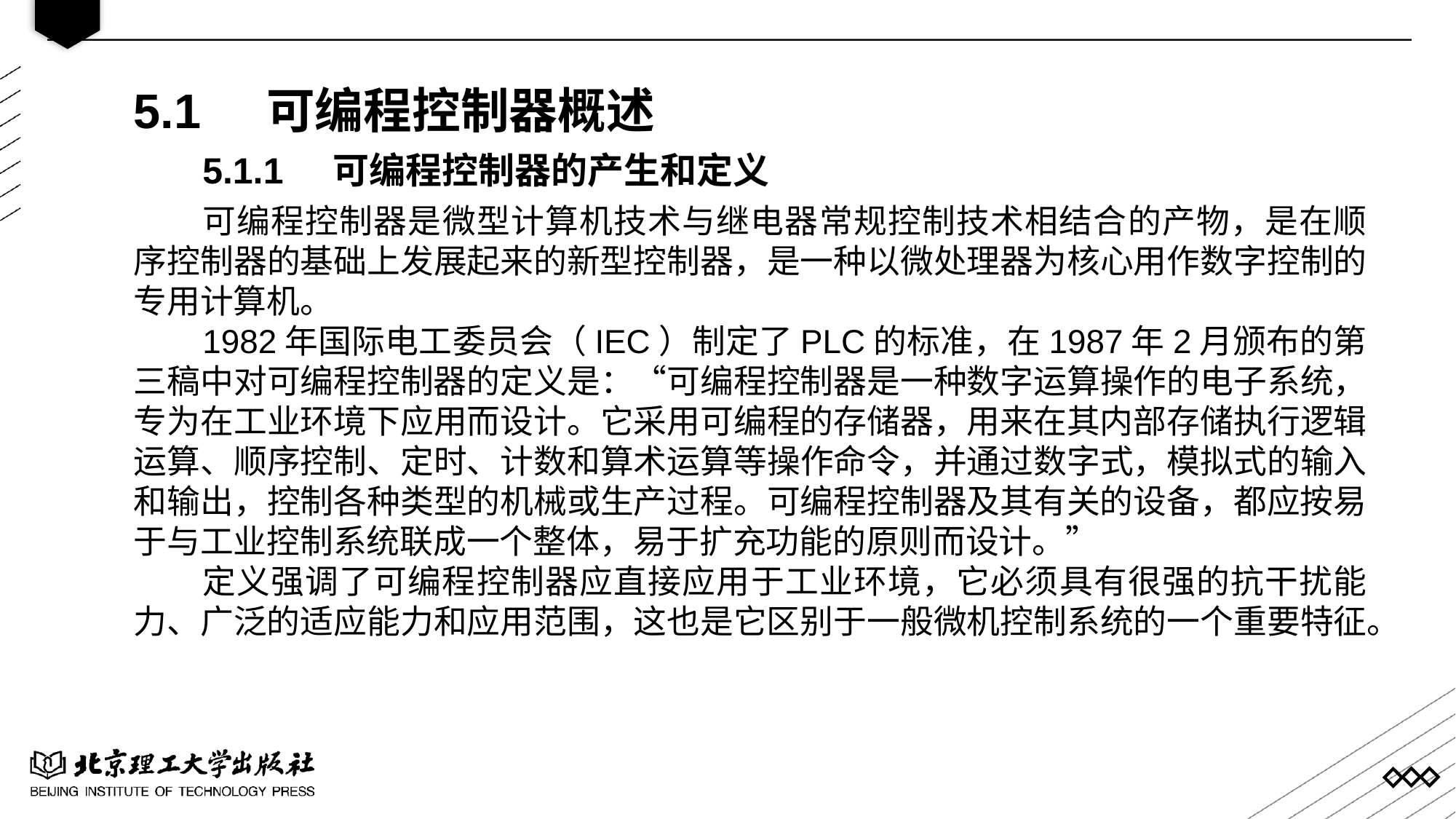

5.1    可编程控制器概述
5.1.1    可编程控制器的产生和定义
可编程控制器是微型计算机技术与继电器常规控制技术相结合的产物，是在顺序控制器的基础上发展起来的新型控制器，是一种以微处理器为核心用作数字控制的专用计算机。
1982年国际电工委员会（IEC）制定了PLC的标准，在1987年2月颁布的第三稿中对可编程控制器的定义是：“可编程控制器是一种数字运算操作的电子系统，专为在工业环境下应用而设计。它采用可编程的存储器，用来在其内部存储执行逻辑运算、顺序控制、定时、计数和算术运算等操作命令，并通过数字式，模拟式的输入和输出，控制各种类型的机械或生产过程。可编程控制器及其有关的设备，都应按易于与工业控制系统联成一个整体，易于扩充功能的原则而设计。”
定义强调了可编程控制器应直接应用于工业环境，它必须具有很强的抗干扰能 力、广泛的适应能力和应用范围，这也是它区别于一般微机控制系统的一个重要特征。